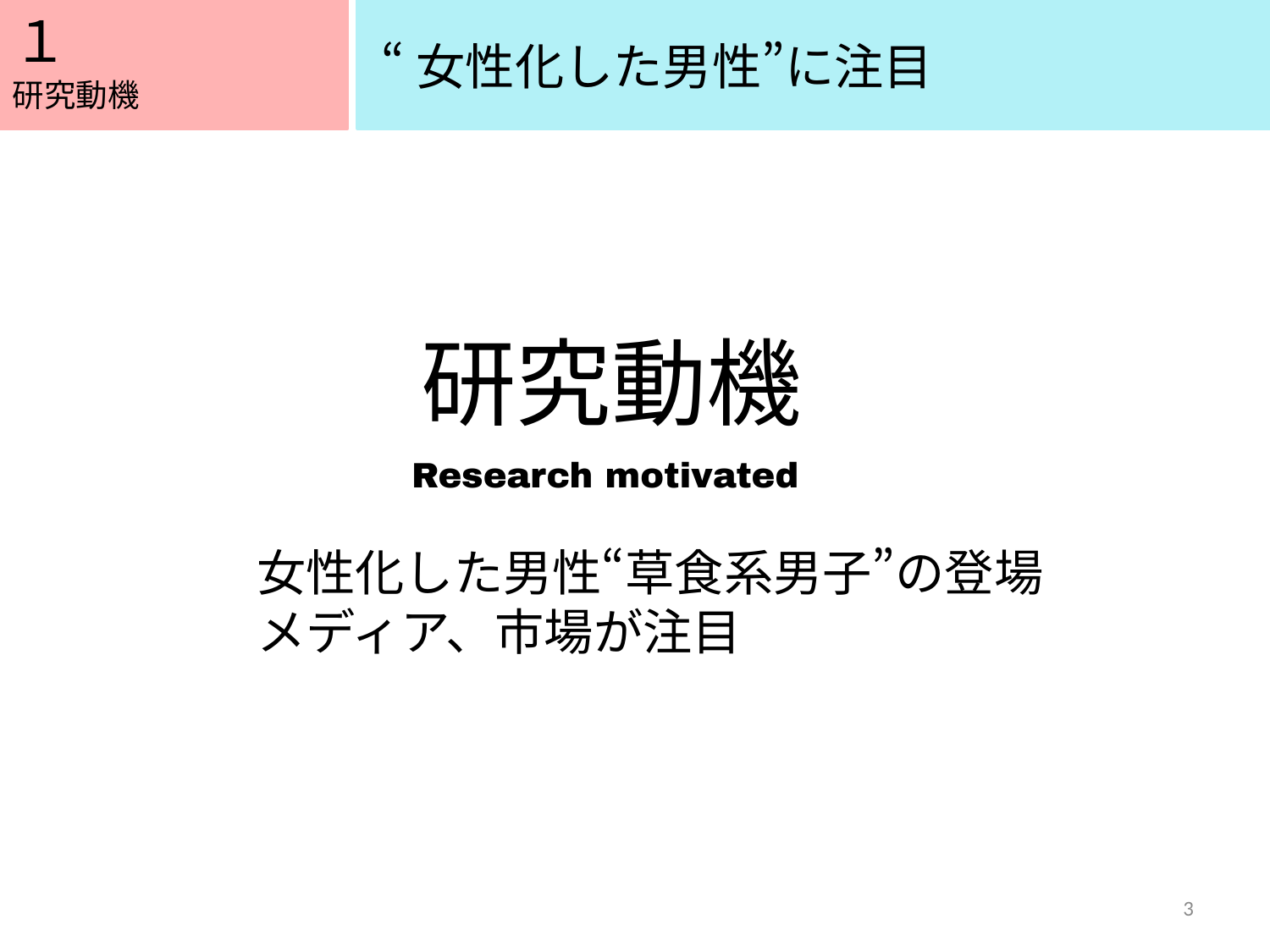

１

“女性化した男性”に注目
研究動機

研究動機
Research motivated
女性化した男性“草食系男子”の登場
メディア、市場が注目

3